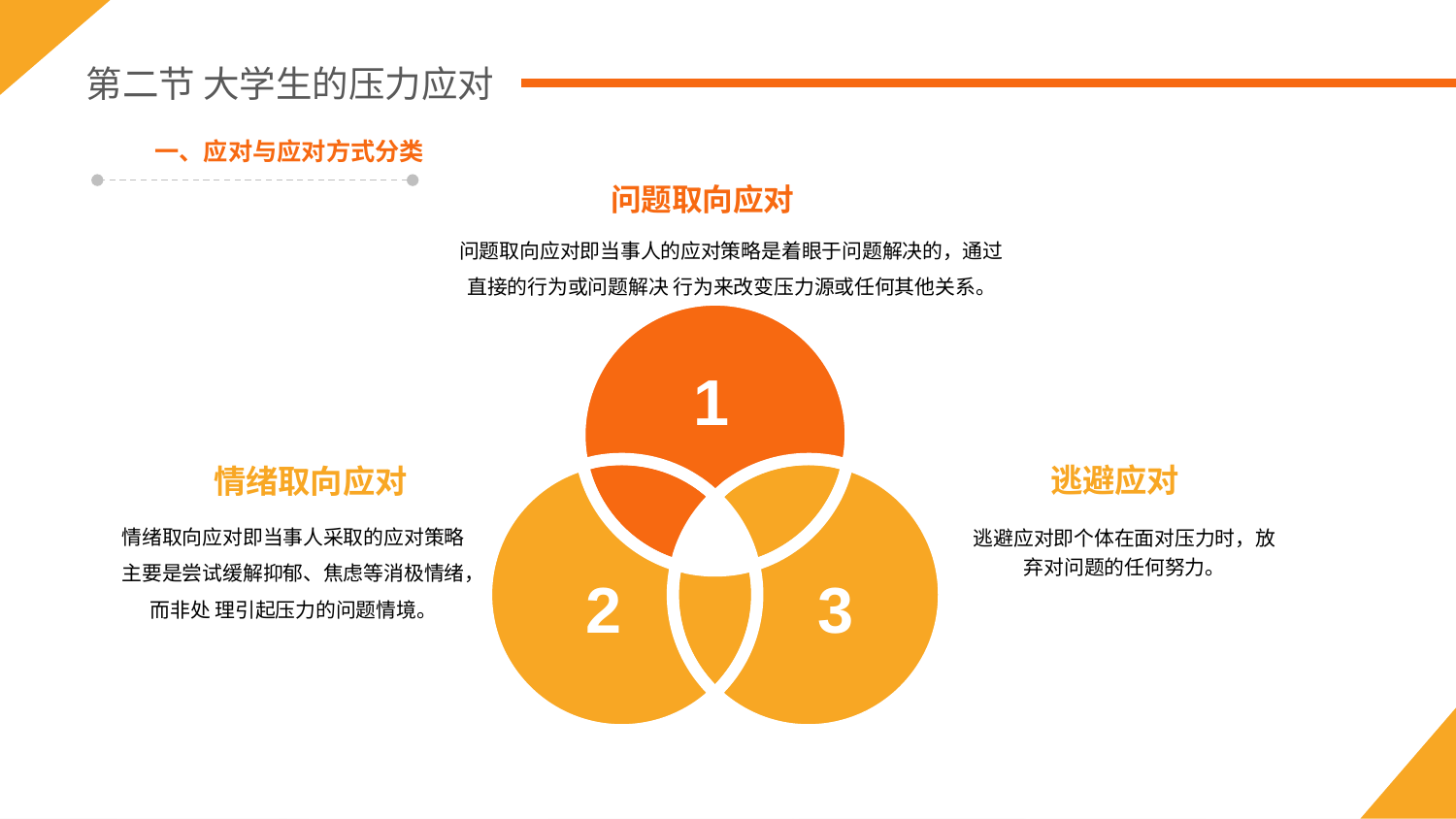

第二节 大学生的压力应对
一、应对与应对方式分类
问题取向应对
问题取向应对即当事人的应对策略是着眼于问题解决的，通过直接的行为或问题解决 行为来改变压力源或任何其他关系。

1
逃避应对
情绪取向应对
情绪取向应对即当事人采取的应对策略主要是尝试缓解抑郁、焦虑等消极情绪，而非处 理引起压力的问题情境。
逃避应对即个体在面对压力时，放弃对问题的任何努力。
2
3